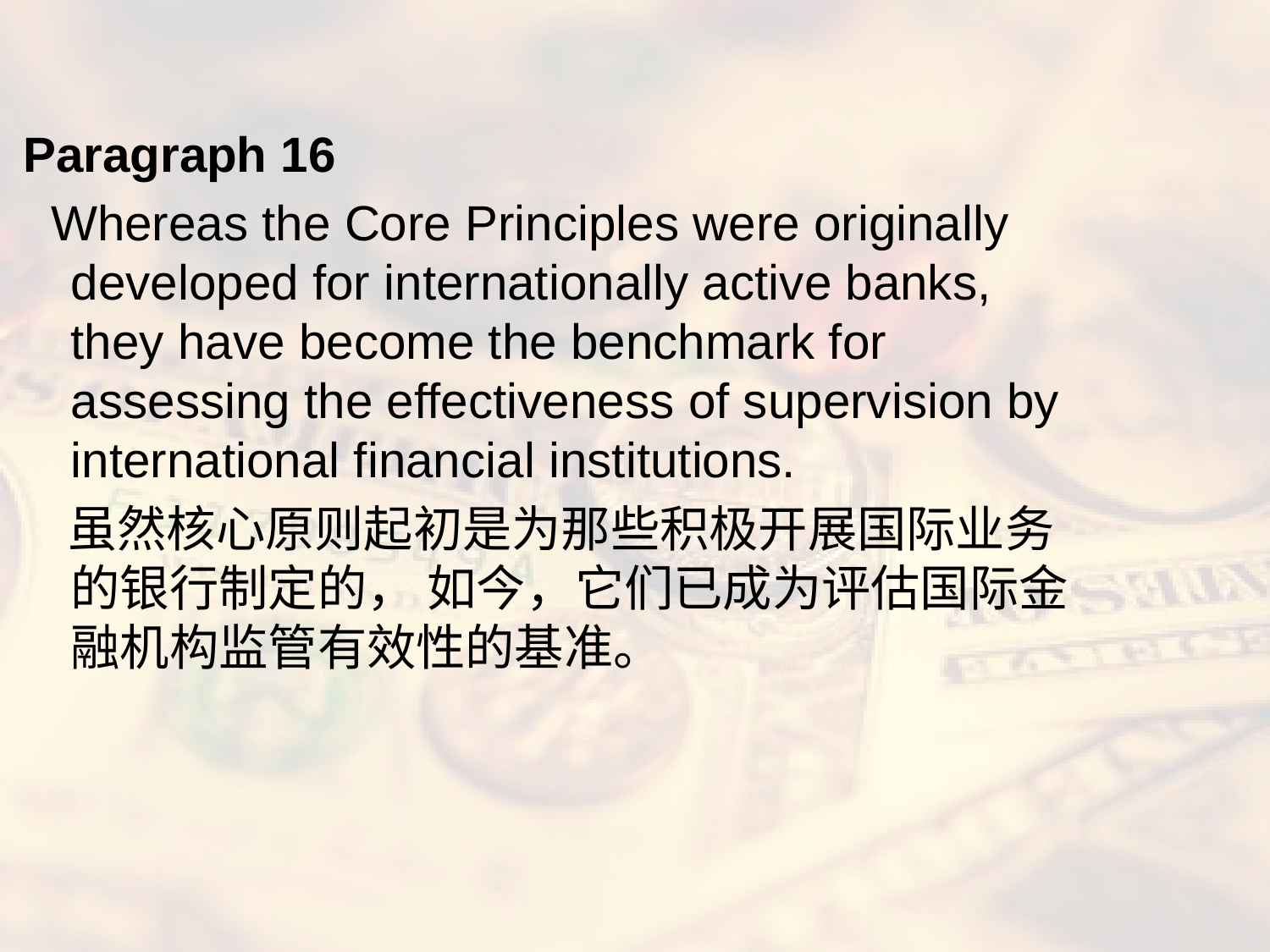

#
Paragraph 16
  Whereas the Core Principles were originally developed for internationally active banks, they have become the benchmark for assessing the effectiveness of supervision by international financial institutions.
   虽然核心原则起初是为那些积极开展国际业务的银行制定的， 如今，它们已成为评估国际金融机构监管有效性的基准。